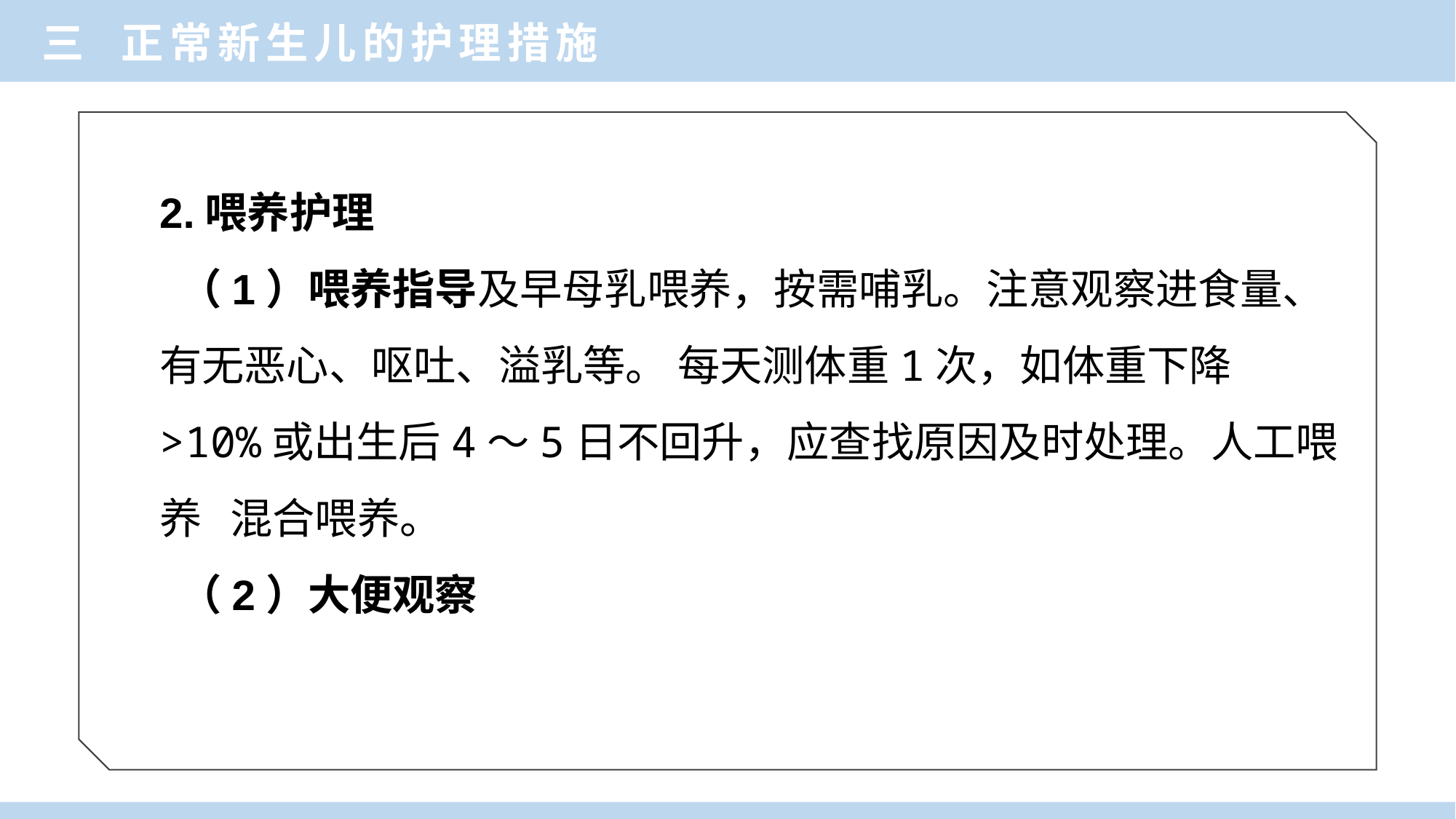

三  正常新生儿的护理措施

2.喂养护理
 （1）喂养指导及早母乳喂养，按需哺乳。注意观察进食量、有无恶心、呕吐、溢乳等。 每天测体重1次，如体重下降>10%或出生后4～5日不回升，应查找原因及时处理。人工喂养   混合喂养。
 （2）大便观察